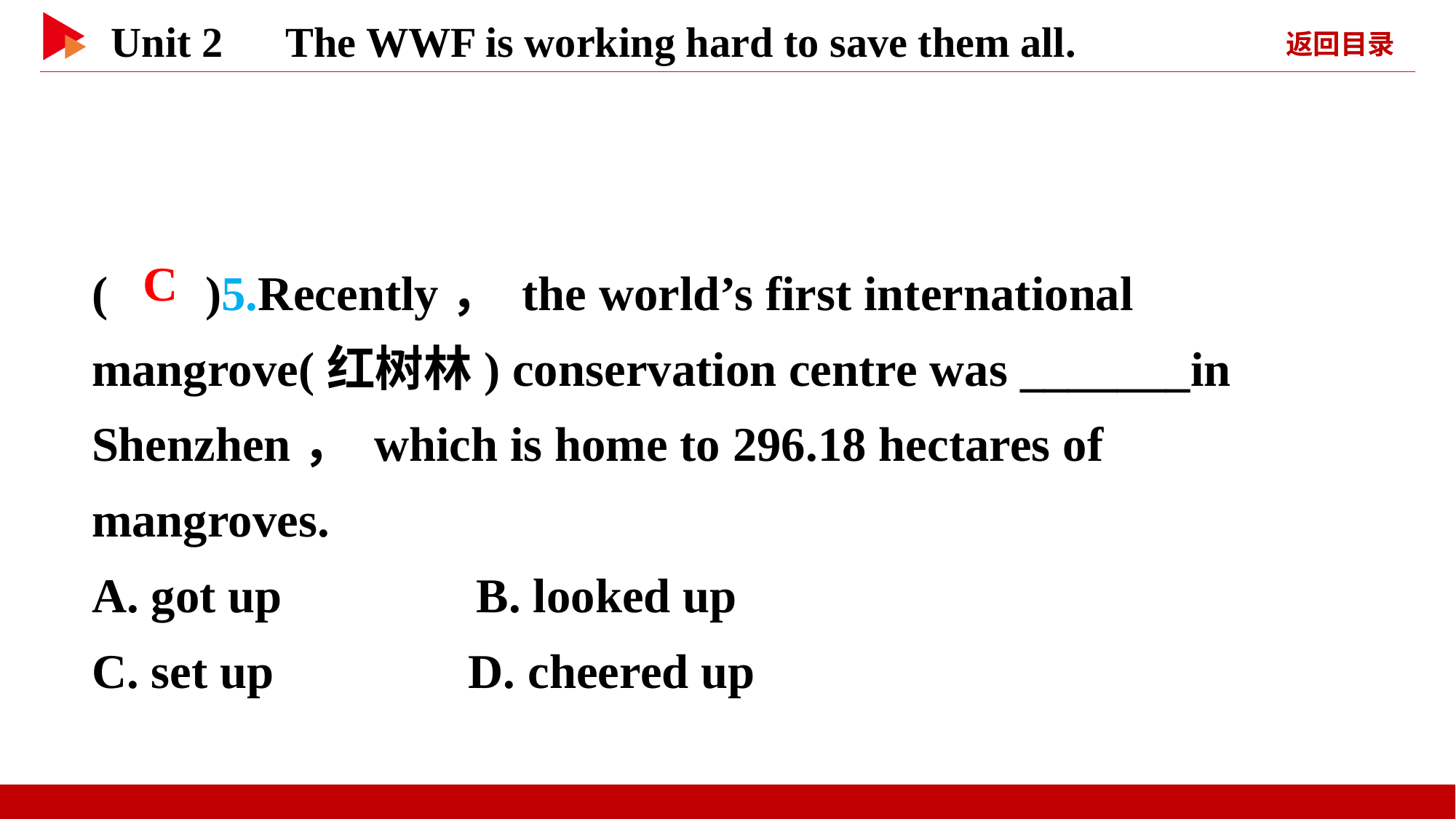

(        )5.Recently， the world’s first international mangrove(红树林) conservation centre was _______in Shenzhen， which is home to 296.18 hectares of mangroves.
A. got up                B. looked up
C. set up                D. cheered up
   C